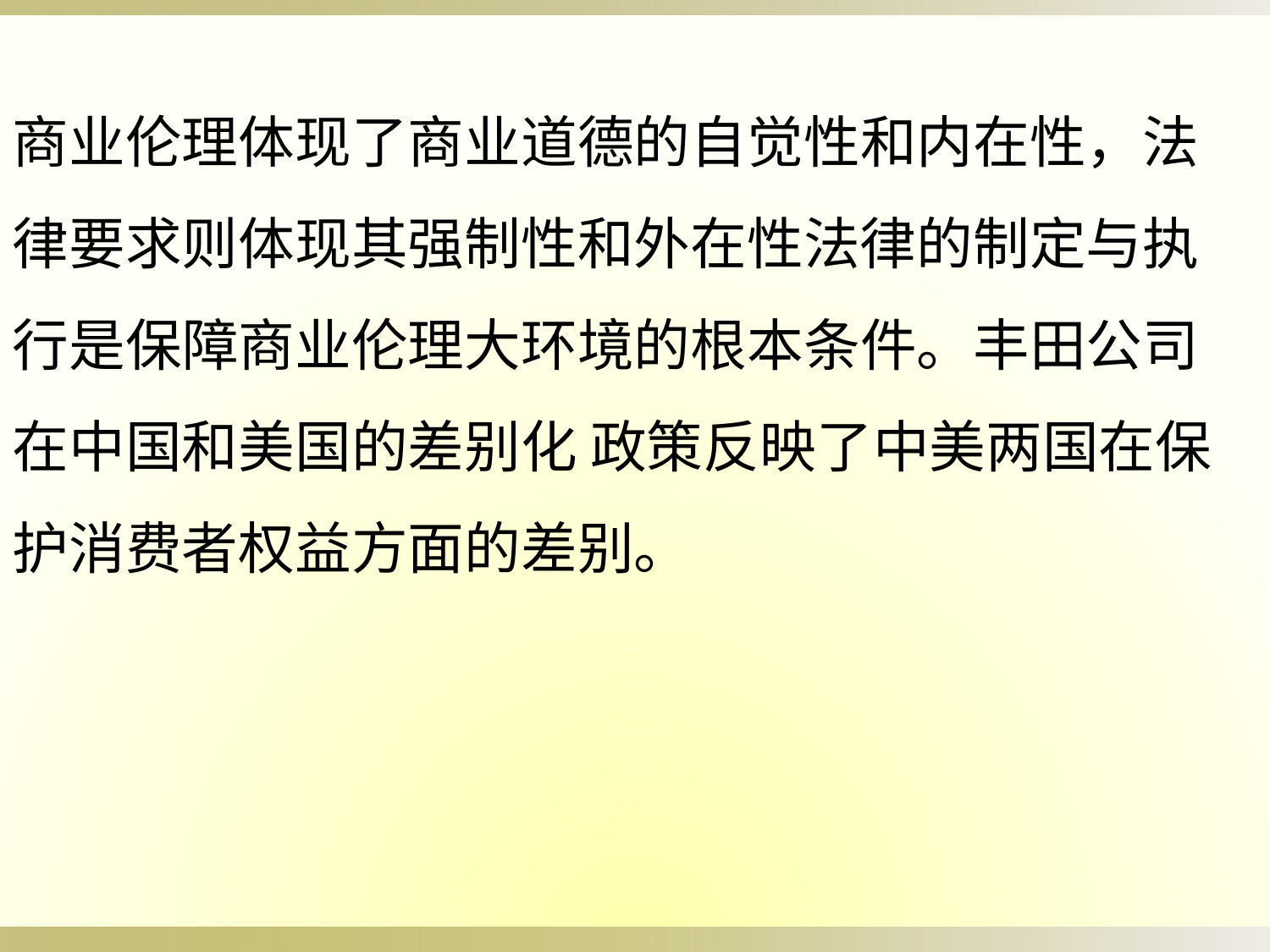

商业伦理体现了商业道德的自觉性和内在性，法律要求则体现其强制性和外在性法律的制定与执行是保障商业伦理大环境的根本条件。丰田公司在中国和美国的差别化 政策反映了中美两国在保护消费者权益方面的差别。